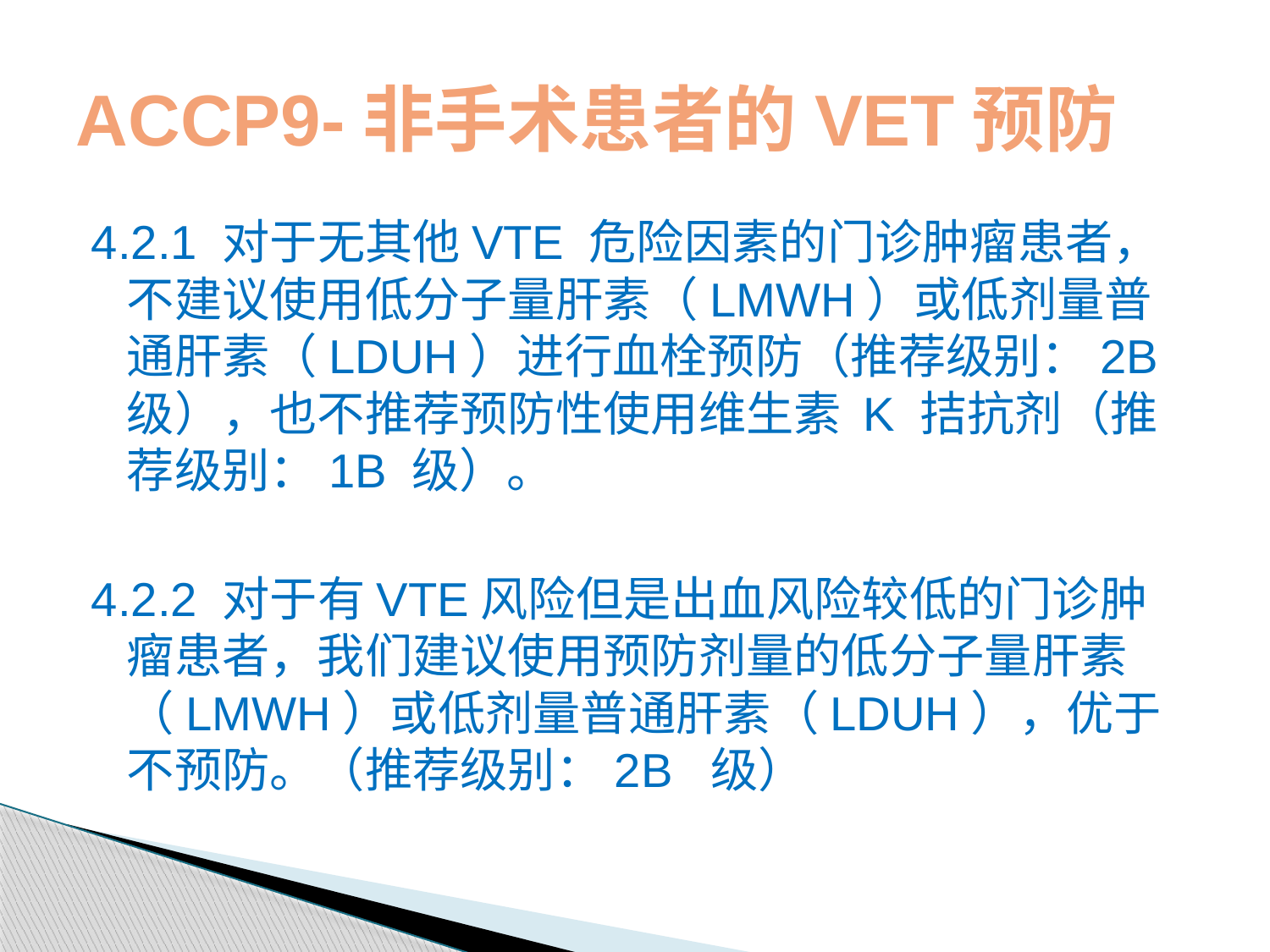

# ACCP9-非手术患者的VET预防
4.2.1 对于无其他VTE 危险因素的门诊肿瘤患者，不建议使用低分子量肝素（LMWH）或低剂量普通肝素（LDUH）进行血栓预防（推荐级别：2B  级），也不推荐预防性使用维生素 K 拮抗剂（推荐级别：1B 级）。

4.2.2 对于有VTE风险但是出血风险较低的门诊肿瘤患者，我们建议使用预防剂量的低分子量肝素（LMWH）或低剂量普通肝素（LDUH），优于不预防。（推荐级别：2B  级）